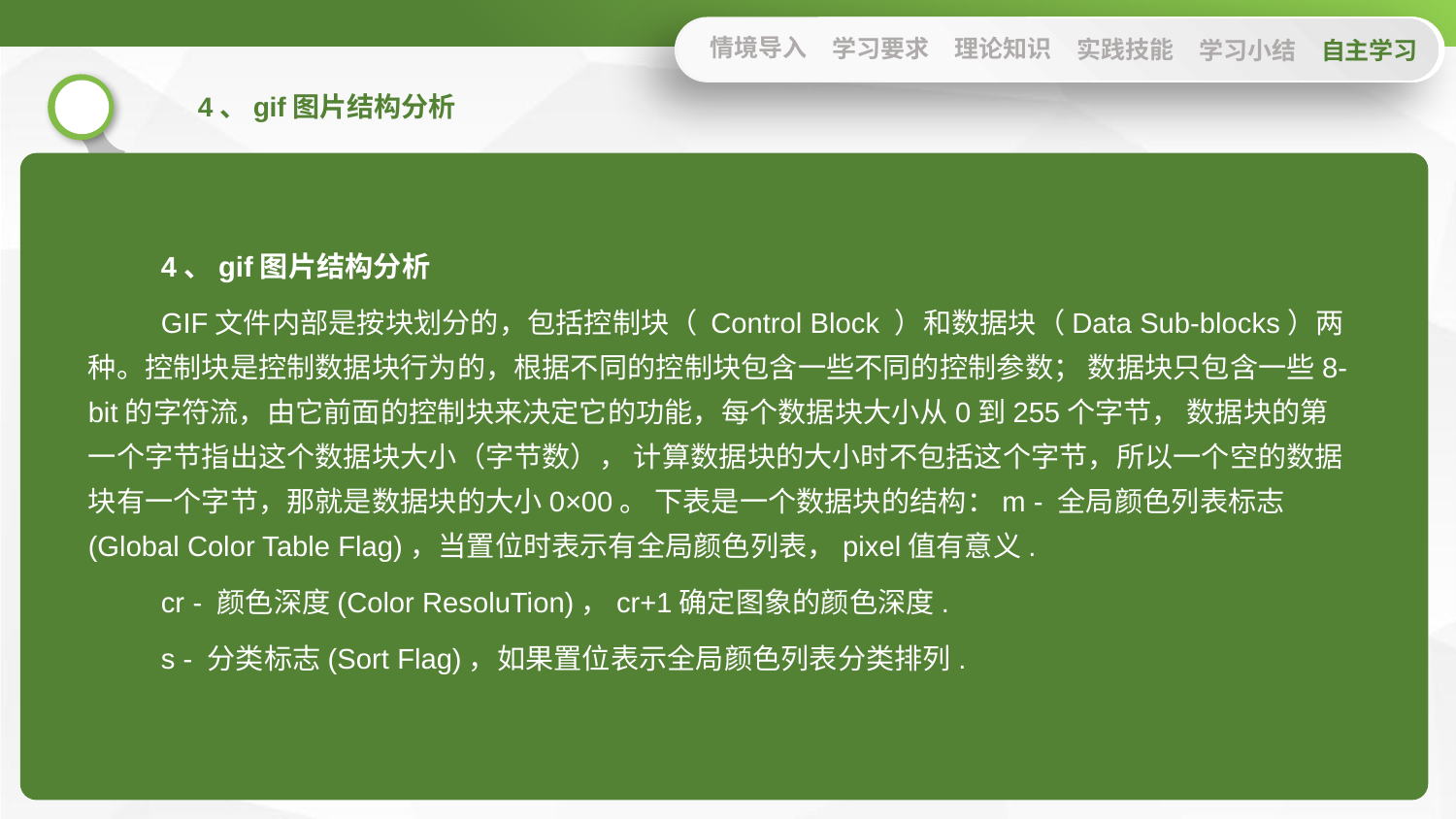

情境导入
学习要求
理论知识
实践技能
学习小结
自主学习
4、gif图片结构分析
4、gif图片结构分析
GIF文件内部是按块划分的，包括控制块（ Control Block ）和数据块（Data Sub-blocks）两种。控制块是控制数据块行为的，根据不同的控制块包含一些不同的控制参数； 数据块只包含一些8-bit的字符流，由它前面的控制块来决定它的功能，每个数据块大小从0到255个字节， 数据块的第一个字节指出这个数据块大小（字节数）， 计算数据块的大小时不包括这个字节，所以一个空的数据块有一个字节，那就是数据块的大小0×00。 下表是一个数据块的结构：m - 全局颜色列表标志(Global Color Table Flag)，当置位时表示有全局颜色列表，pixel值有意义.
cr - 颜色深度(Color ResoluTion)，cr+1确定图象的颜色深度.
s - 分类标志(Sort Flag)，如果置位表示全局颜色列表分类排列.